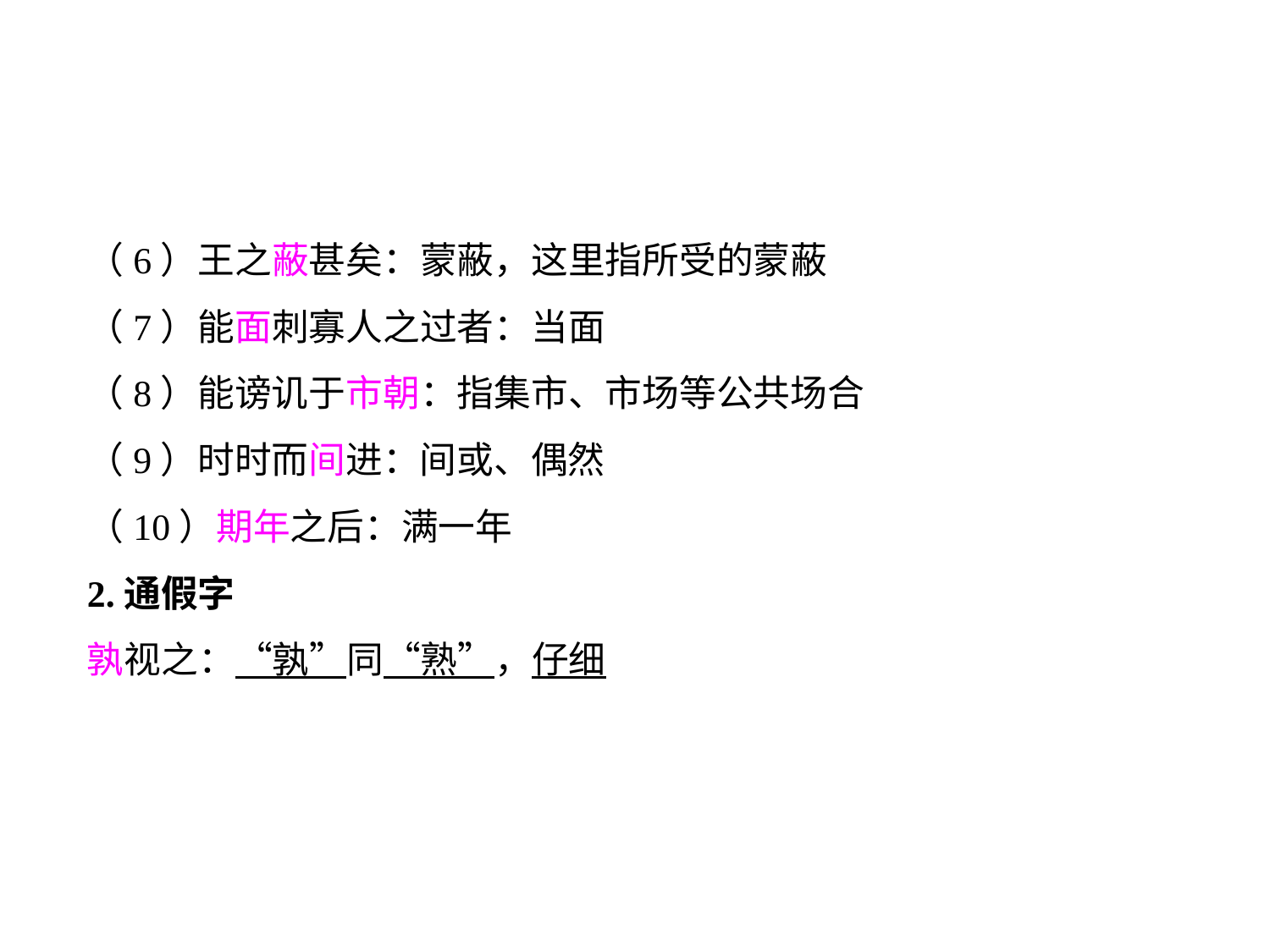

（6）王之蔽甚矣：蒙蔽，这里指所受的蒙蔽
（7）能面刺寡人之过者：当面
（8）能谤讥于市朝：指集市、市场等公共场合
（9）时时而间进：间或、偶然
（10）期年之后：满一年
2.通假字
孰视之：“孰”同“熟”，仔细